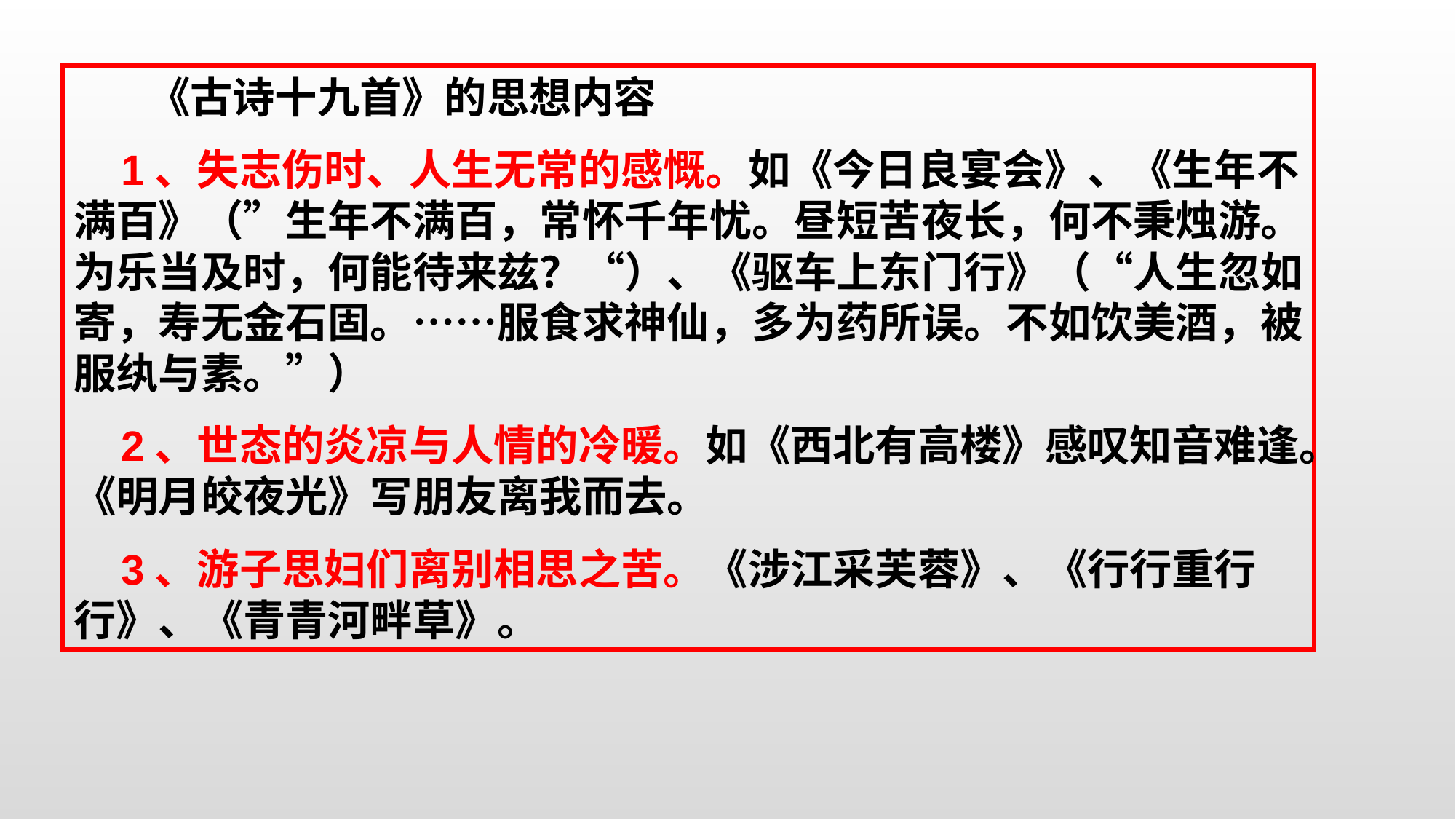

《古诗十九首》的思想内容
    1、失志伤时、人生无常的感慨。如《今日良宴会》、《生年不满百》（”生年不满百，常怀千年忧。昼短苦夜长，何不秉烛游。为乐当及时，何能待来兹？“）、《驱车上东门行》（“人生忽如寄，寿无金石固。……服食求神仙，多为药所误。不如饮美酒，被服纨与素。”）
    2、世态的炎凉与人情的冷暖。如《西北有高楼》感叹知音难逢。《明月皎夜光》写朋友离我而去。
    3、游子思妇们离别相思之苦。《涉江采芙蓉》、《行行重行行》、《青青河畔草》。